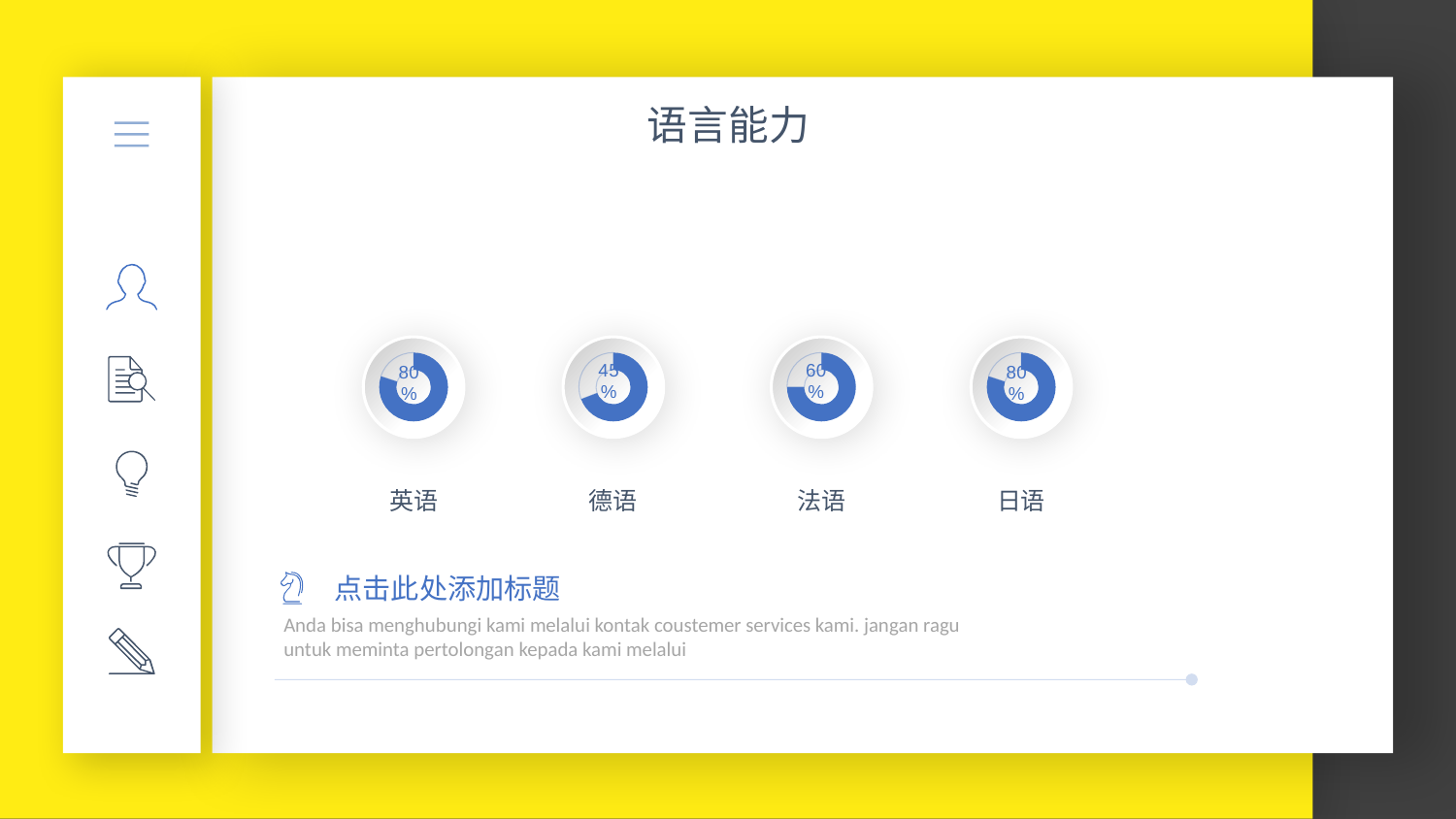

语言能力

### Chart

| Category | 销售额 |
|---|---|
| A | 0.8 |
| B | 0.2 |

### Chart

| Category | 销售额 |
|---|---|
| A | 0.45 |
| B | 0.2 |

### Chart

| Category | 销售额 |
|---|---|
| A | 0.6 |
| B | 0.2 |

### Chart

| Category | 销售额 |
|---|---|
| A | 0.8 |
| B | 0.2 |

英语
德语
法语
日语

点击此处添加标题

Anda bisa menghubungi kami melalui kontak coustemer services kami. jangan ragu untuk meminta pertolongan kepada kami melalui